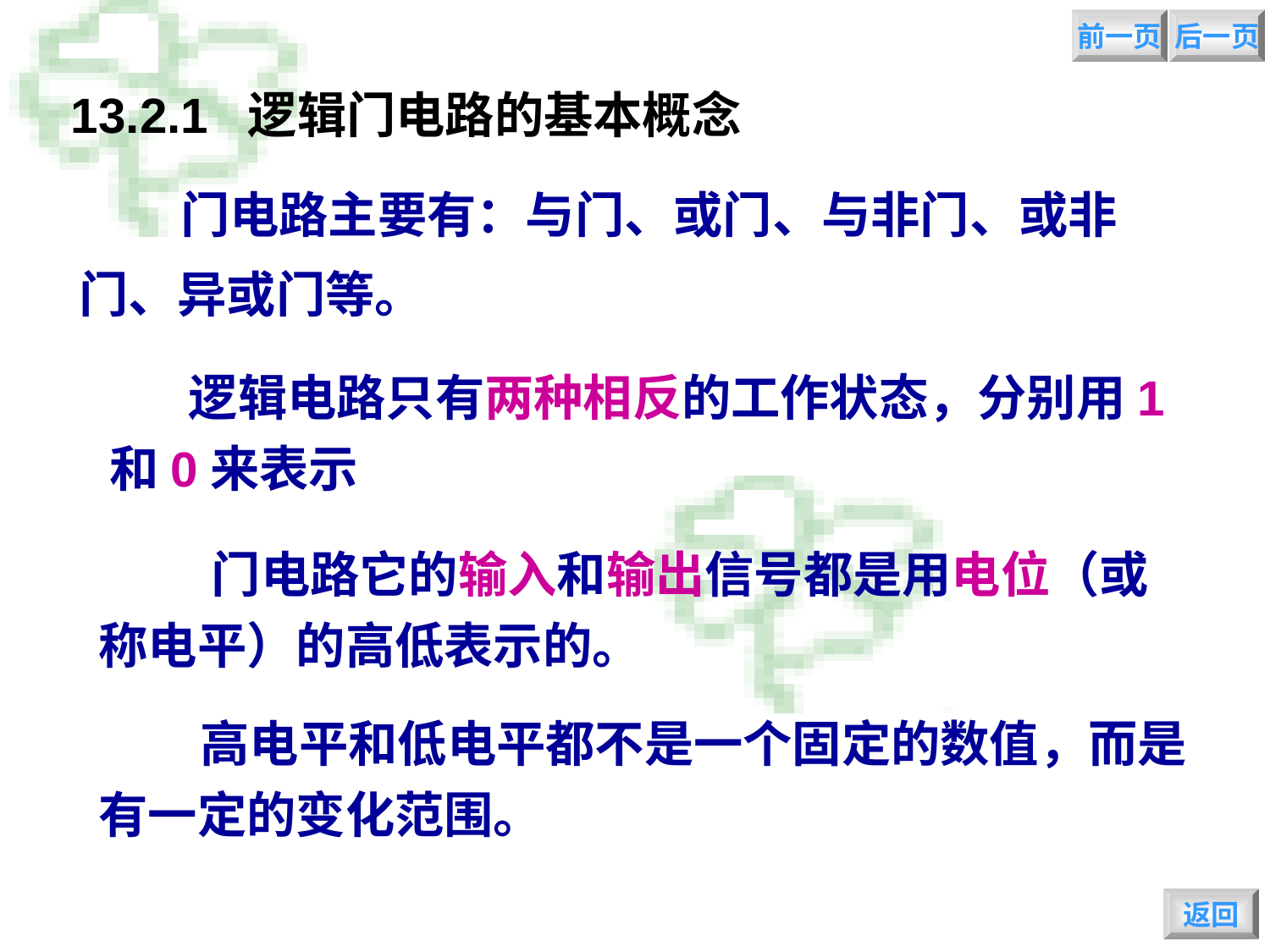

前一页
后一页
# 13.2.1  逻辑门电路的基本概念
        门电路主要有：与门、或门、与非门、或非门、异或门等。
      逻辑电路只有两种相反的工作状态，分别用1和0来表示
         门电路它的输入和输出信号都是用电位（或称电平）的高低表示的。
        高电平和低电平都不是一个固定的数值，而是有一定的变化范围。
返回